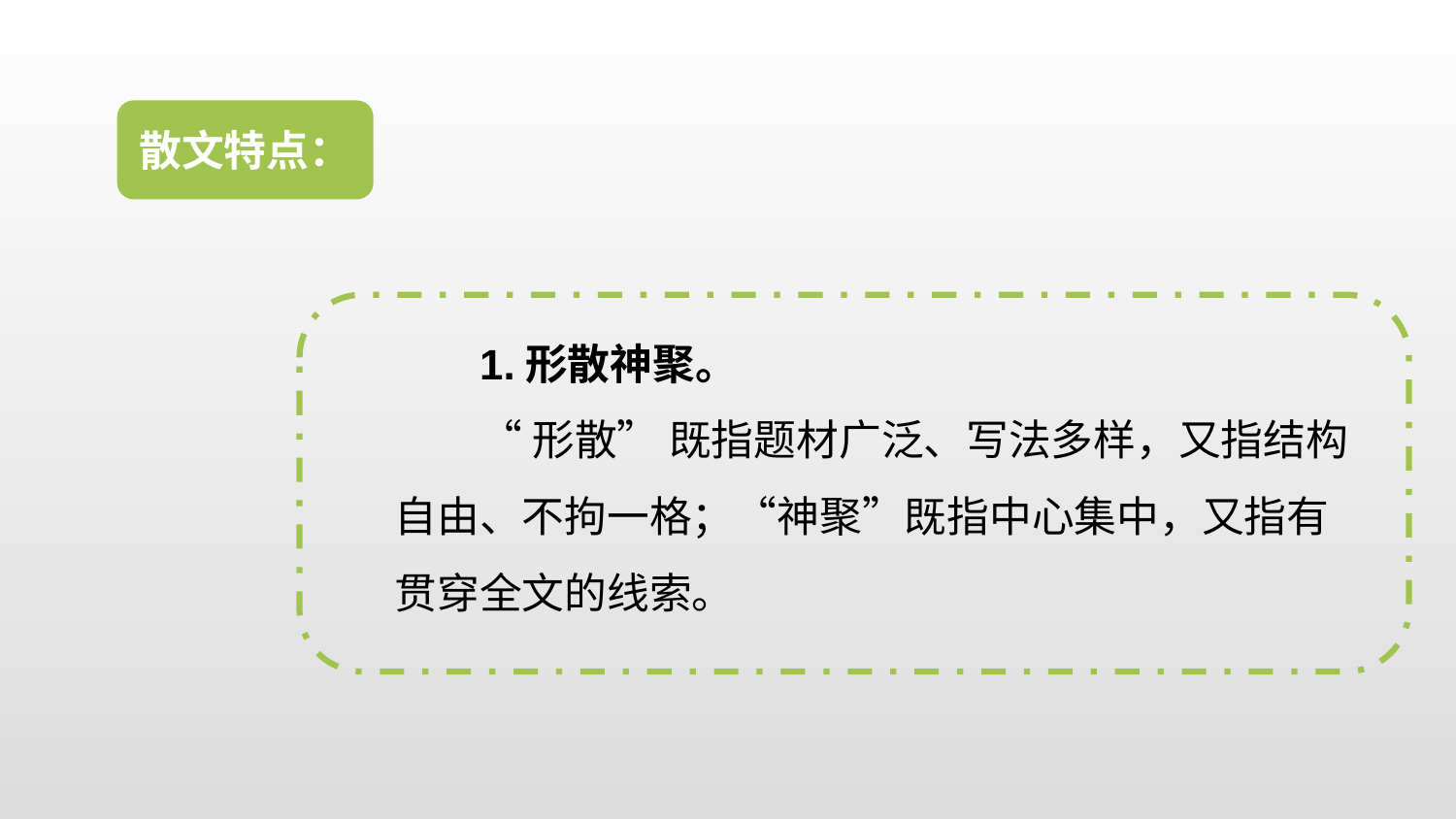

散文特点：

1.形散神聚。
“形散” 既指题材广泛、写法多样，又指结构自由、不拘一格；“神聚”既指中心集中，又指有贯穿全文的线索。